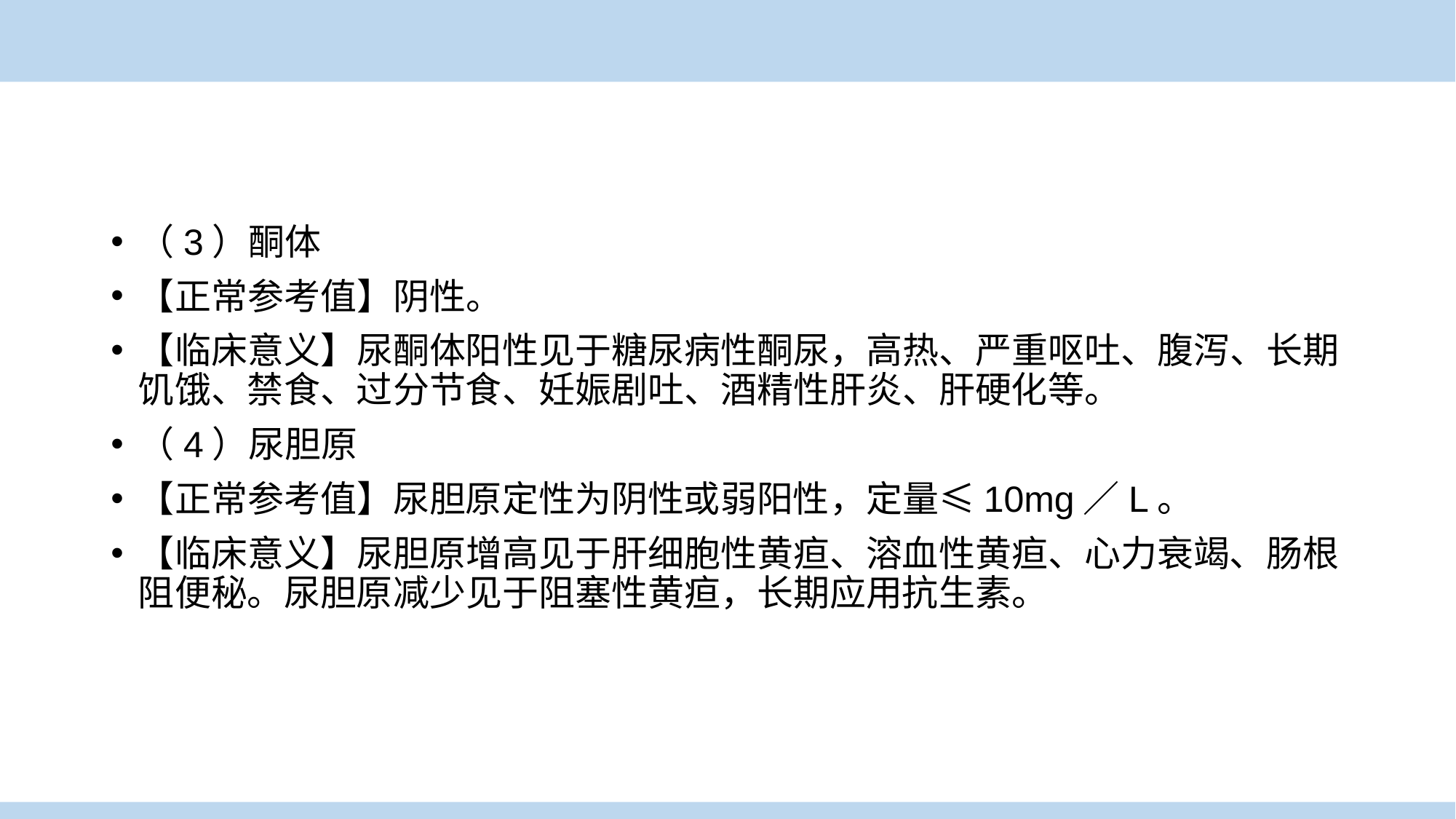

（3）酮体
【正常参考值】阴性。
【临床意义】尿酮体阳性见于糖尿病性酮尿，高热、严重呕吐、腹泻、长期饥饿、禁食、过分节食、妊娠剧吐、酒精性肝炎、肝硬化等。
（4）尿胆原
【正常参考值】尿胆原定性为阴性或弱阳性，定量≤10mg／L。
【临床意义】尿胆原增高见于肝细胞性黄疸、溶血性黄疸、心力衰竭、肠根阻便秘。尿胆原减少见于阻塞性黄疸，长期应用抗生素。